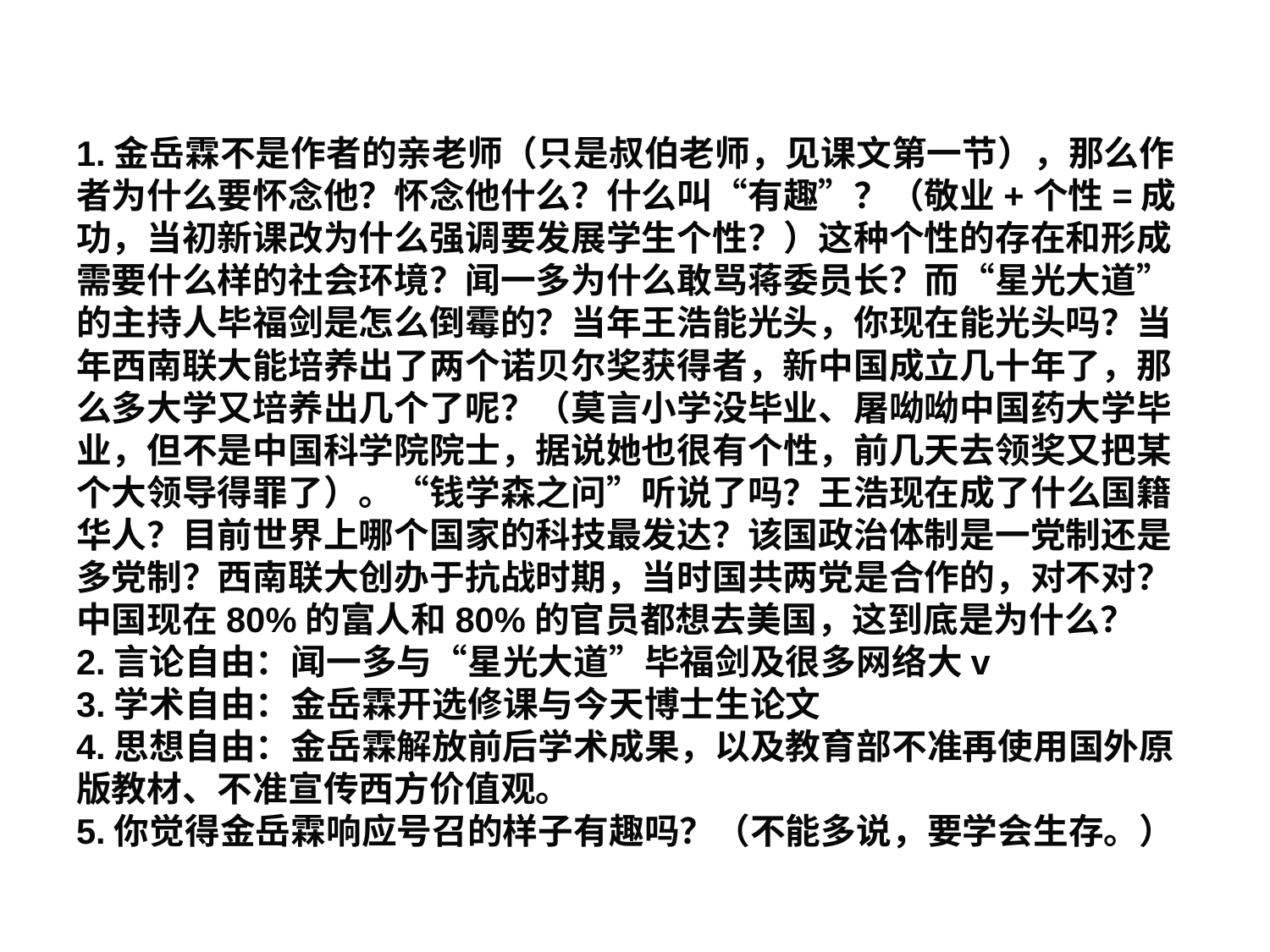

# 1.金岳霖不是作者的亲老师（只是叔伯老师，见课文第一节），那么作者为什么要怀念他？怀念他什么？什么叫“有趣”？（敬业+个性=成功，当初新课改为什么强调要发展学生个性？）这种个性的存在和形成需要什么样的社会环境？闻一多为什么敢骂蒋委员长？而“星光大道”的主持人毕福剑是怎么倒霉的？当年王浩能光头，你现在能光头吗？当年西南联大能培养出了两个诺贝尔奖获得者，新中国成立几十年了，那么多大学又培养出几个了呢？（莫言小学没毕业、屠呦呦中国药大学毕业，但不是中国科学院院士，据说她也很有个性，前几天去领奖又把某个大领导得罪了）。“钱学森之问”听说了吗？王浩现在成了什么国籍华人？目前世界上哪个国家的科技最发达？该国政治体制是一党制还是多党制？西南联大创办于抗战时期，当时国共两党是合作的，对不对？中国现在80%的富人和80%的官员都想去美国，这到底是为什么？ 2.言论自由：闻一多与“星光大道”毕福剑及很多网络大v 3.学术自由：金岳霖开选修课与今天博士生论文 4.思想自由：金岳霖解放前后学术成果，以及教育部不准再使用国外原版教材、不准宣传西方价值观。 5.你觉得金岳霖响应号召的样子有趣吗？（不能多说，要学会生存。）